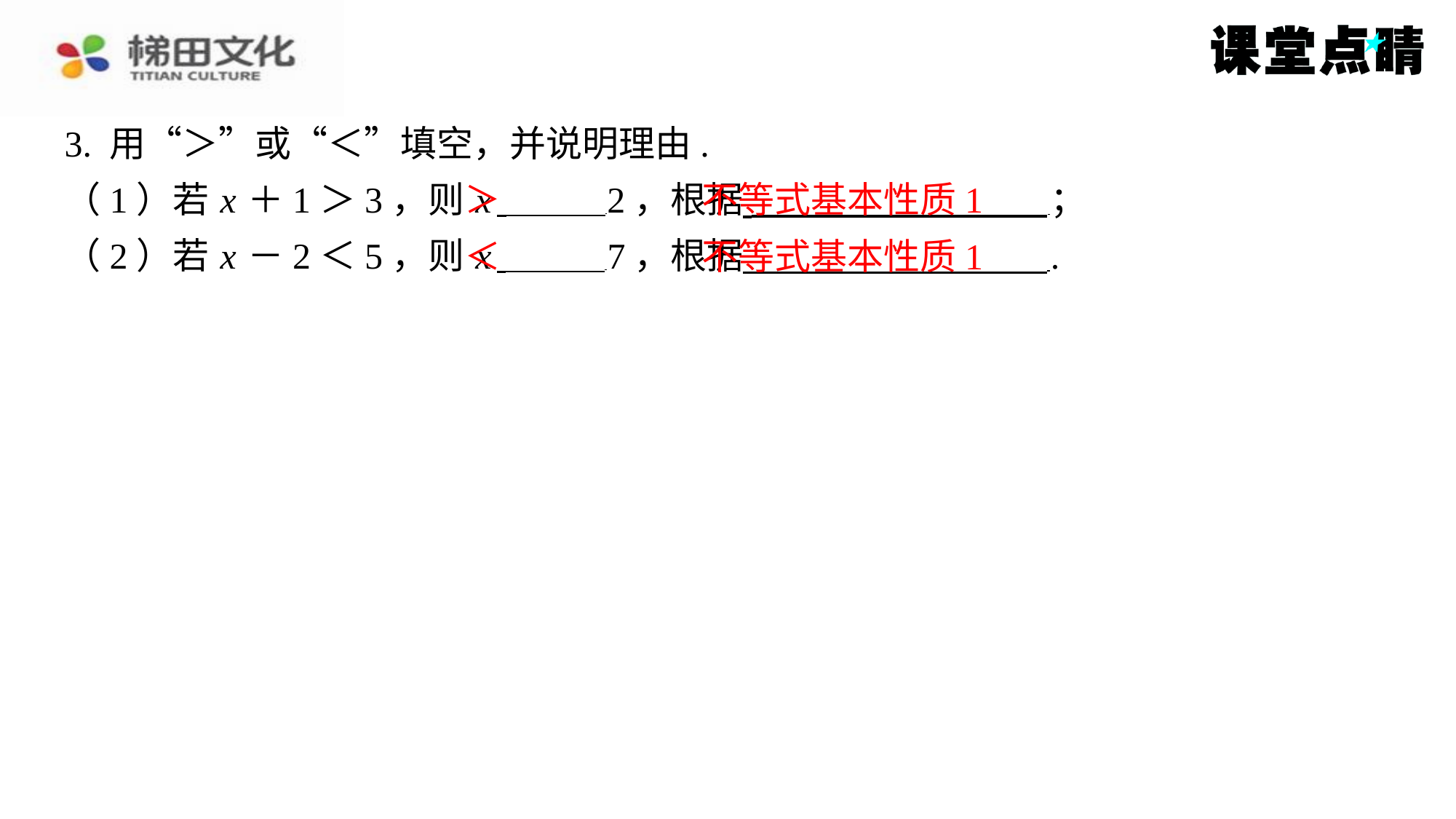

3. 用“＞”或“＜”填空，并说明理由.
（1）若 x ＋1＞3，则 x                2，根据                                              ⁠；
（2）若 x －2＜5，则 x                7，根据                                              ⁠.
＞
不等式基本性质1
＜
不等式基本性质1